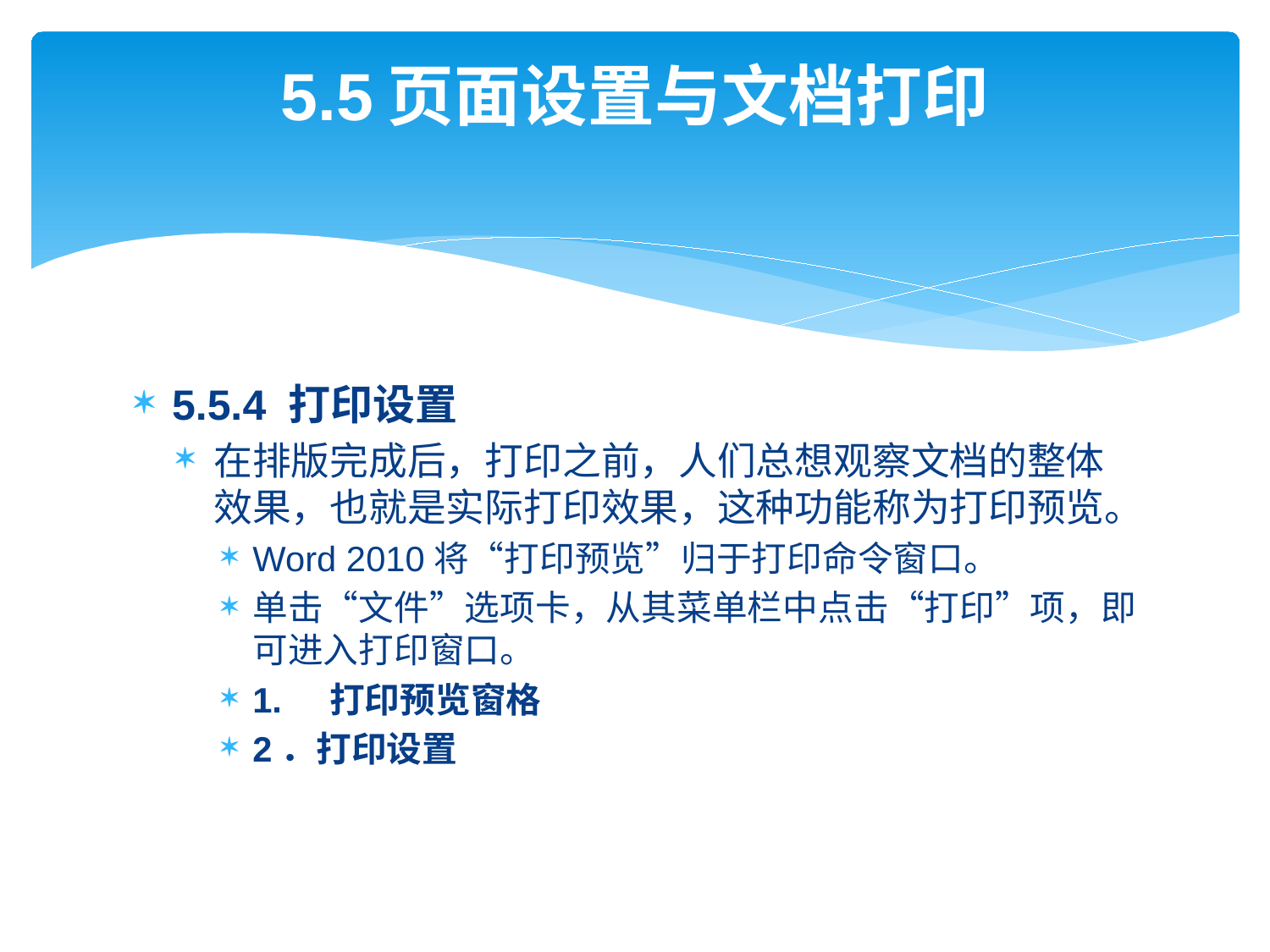

# 5.5页面设置与文档打印
5.5.4 打印设置
在排版完成后，打印之前，人们总想观察文档的整体效果，也就是实际打印效果，这种功能称为打印预览。
Word 2010将“打印预览”归于打印命令窗口。
单击“文件”选项卡，从其菜单栏中点击“打印”项，即可进入打印窗口。
1.    打印预览窗格
2．打印设置